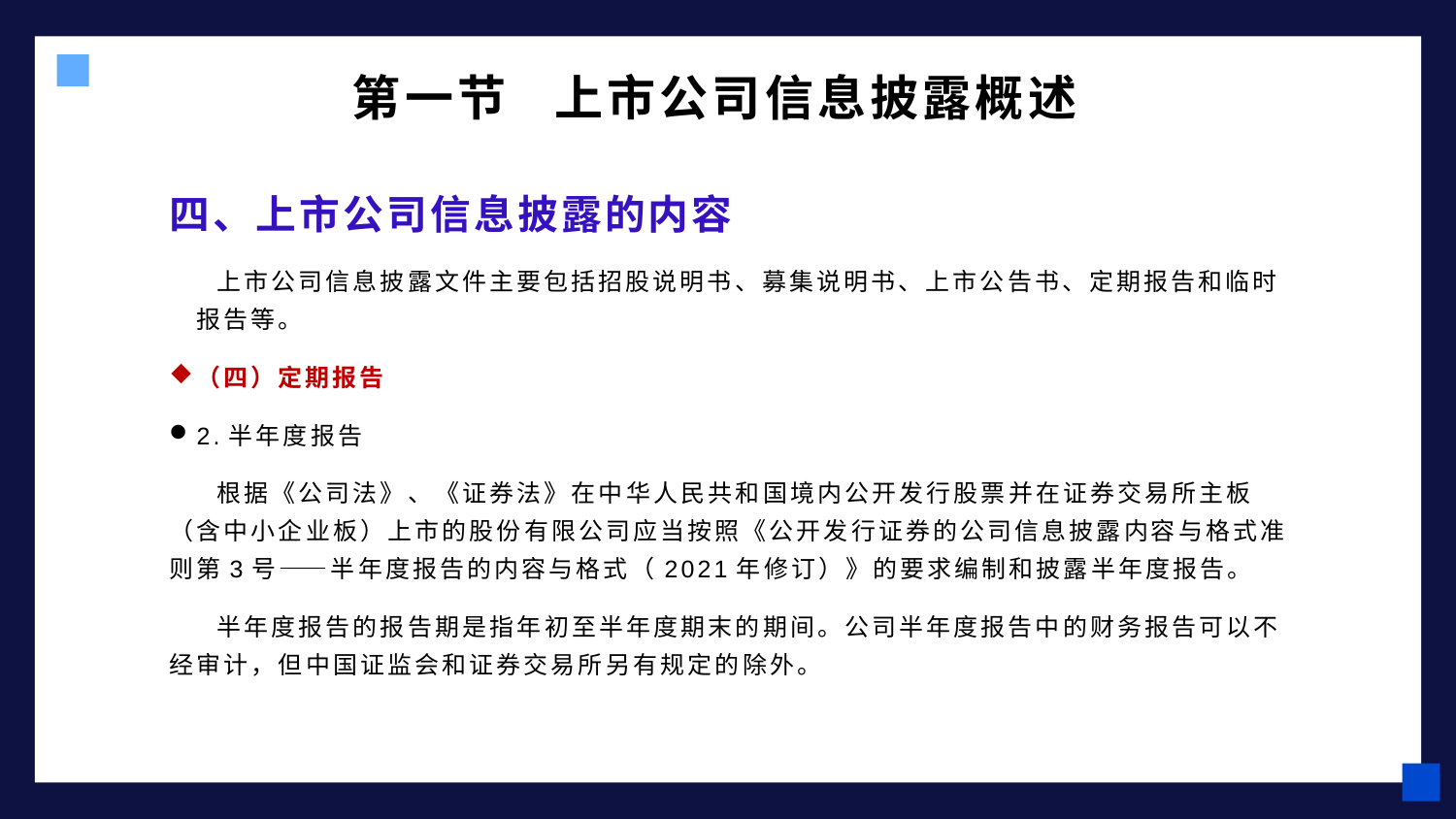

# 第一节   上市公司信息披露概述
四、上市公司信息披露的内容
     上市公司信息披露文件主要包括招股说明书、募集说明书、上市公告书、定期报告和临时报告等。
（四）定期报告
2.半年度报告
     根据《公司法》、《证券法》在中华人民共和国境内公开发行股票并在证券交易所主板（含中小企业板）上市的股份有限公司应当按照《公开发行证券的公司信息披露内容与格式准则第3号——半年度报告的内容与格式（2021年修订）》的要求编制和披露半年度报告。
     半年度报告的报告期是指年初至半年度期末的期间。公司半年度报告中的财务报告可以不经审计，但中国证监会和证券交易所另有规定的除外。